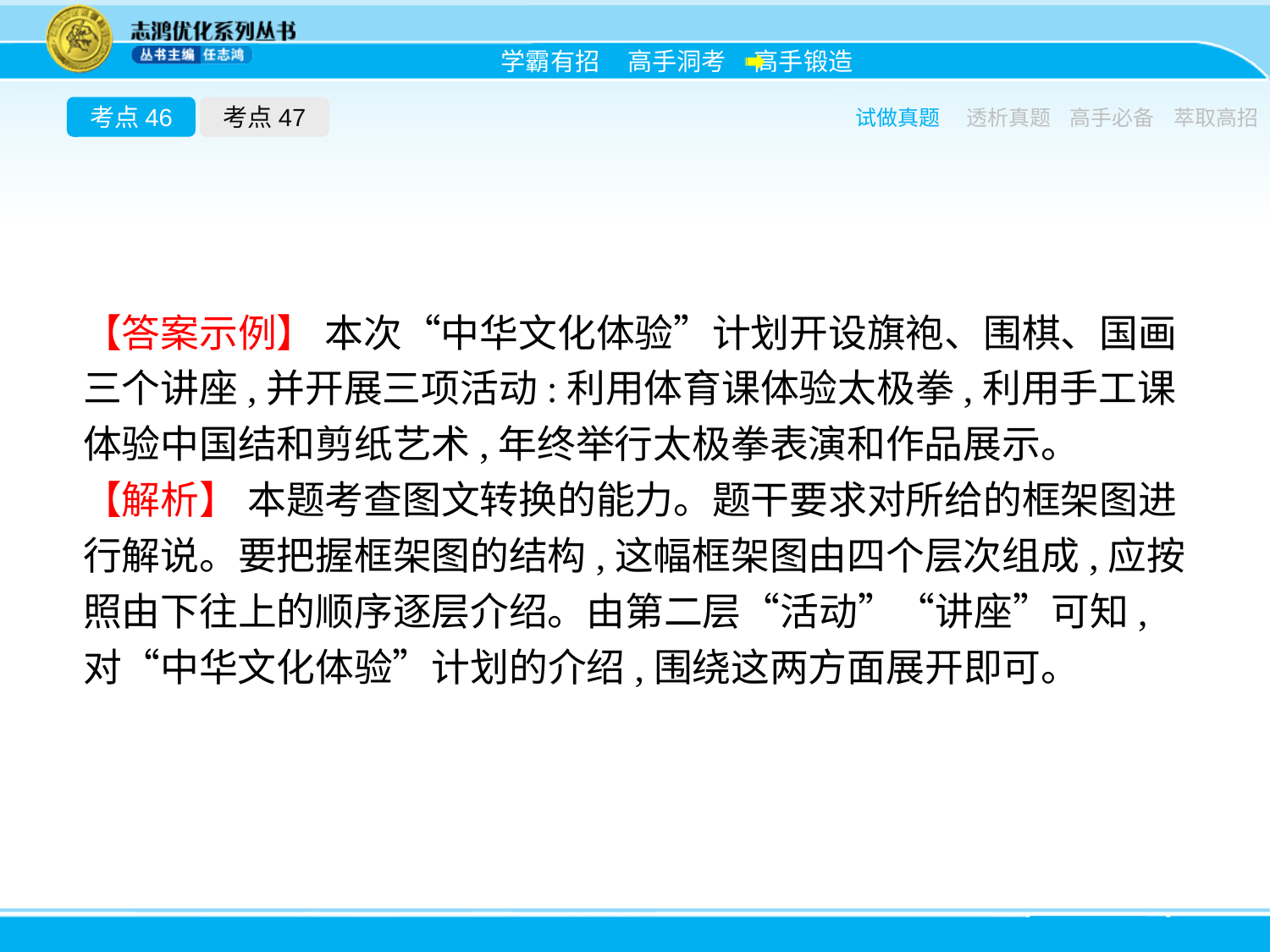

考点46
考点47
试做真题
透析真题
高手必备
萃取高招
【答案示例】 本次“中华文化体验”计划开设旗袍、围棋、国画三个讲座,并开展三项活动:利用体育课体验太极拳,利用手工课体验中国结和剪纸艺术,年终举行太极拳表演和作品展示。
【解析】 本题考查图文转换的能力。题干要求对所给的框架图进行解说。要把握框架图的结构,这幅框架图由四个层次组成,应按照由下往上的顺序逐层介绍。由第二层“活动”“讲座”可知,对“中华文化体验”计划的介绍,围绕这两方面展开即可。